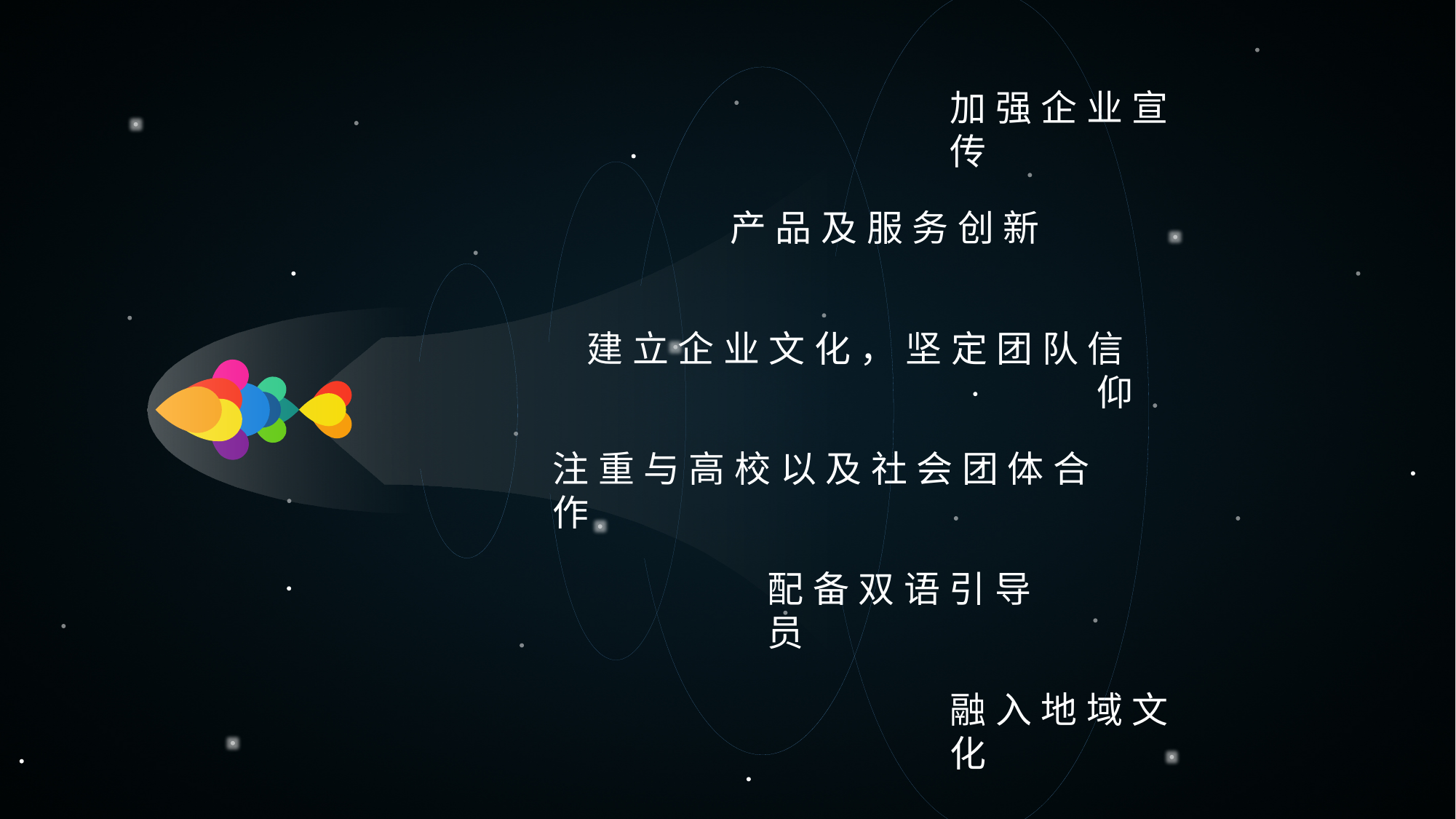

加强企业宣传

产品及服务创新

建立企业文化，坚定团队信仰

注重与高校以及社会团体合作
配备双语引导员
融入地域文化